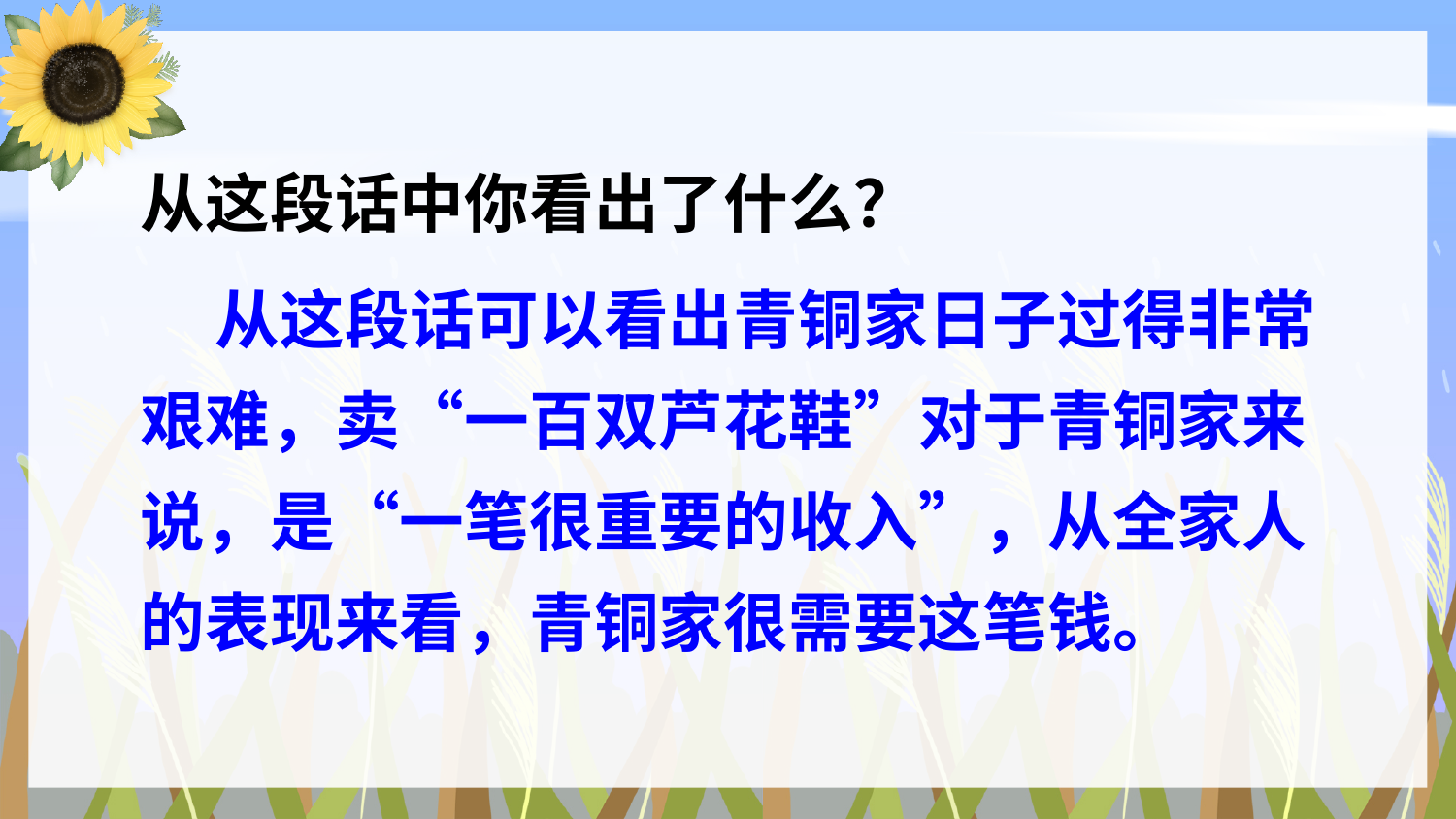

从这段话中你看出了什么？
    从这段话可以看出青铜家日子过得非常艰难，卖“一百双芦花鞋”对于青铜家来说，是“一笔很重要的收入”，从全家人的表现来看，青铜家很需要这笔钱。